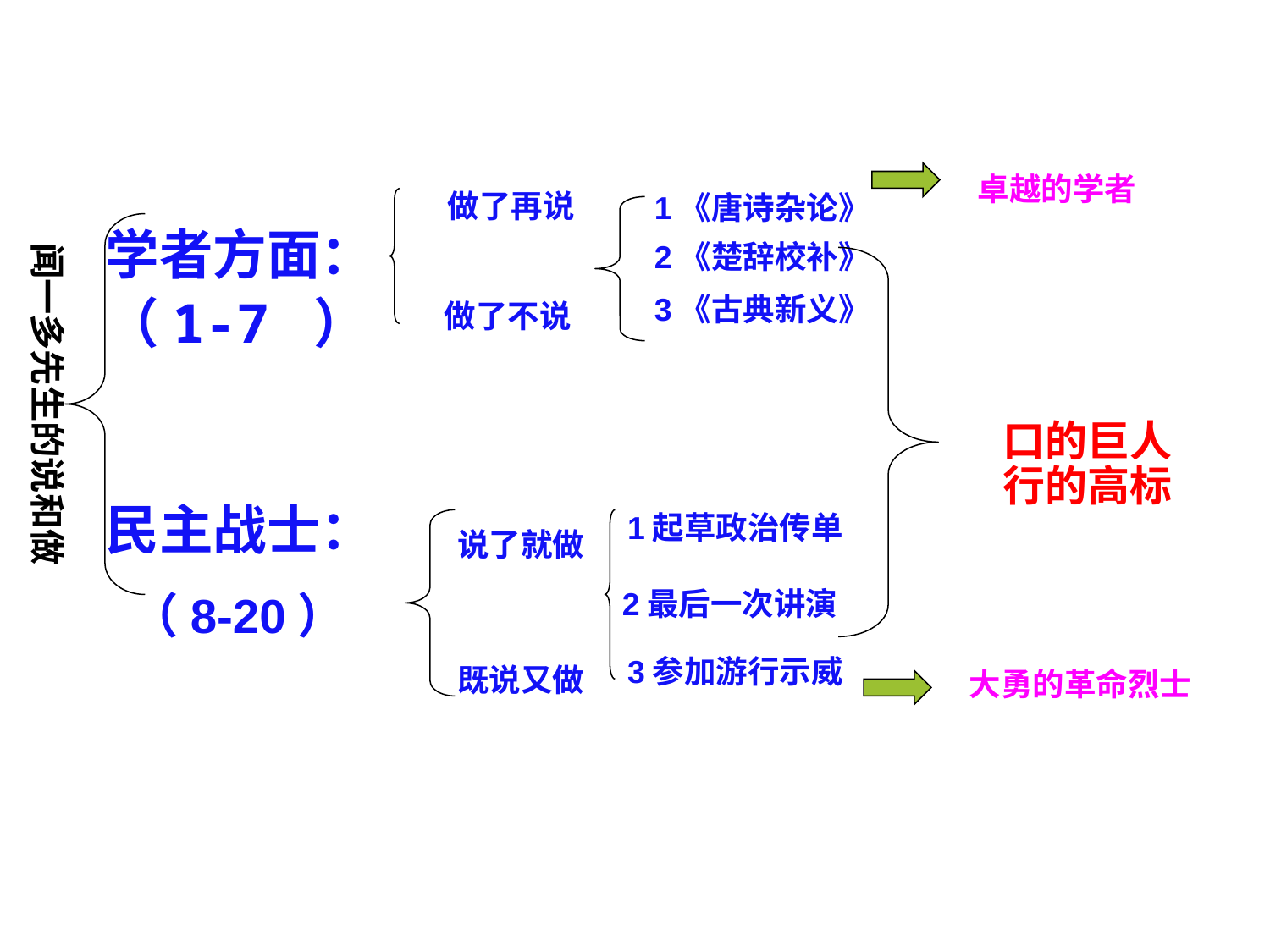

卓越的学者
做了再说
1《唐诗杂论》

学者方面：
（1-7 ）

民主战士：
闻一多先生的说和做
2《楚辞校补》

3《古典新义》
做了不说
口的巨人
行的高标
1起草政治传单

说了就做
2最后一次讲演
（8-20）
3参加游行示威
既说又做
大勇的革命烈士